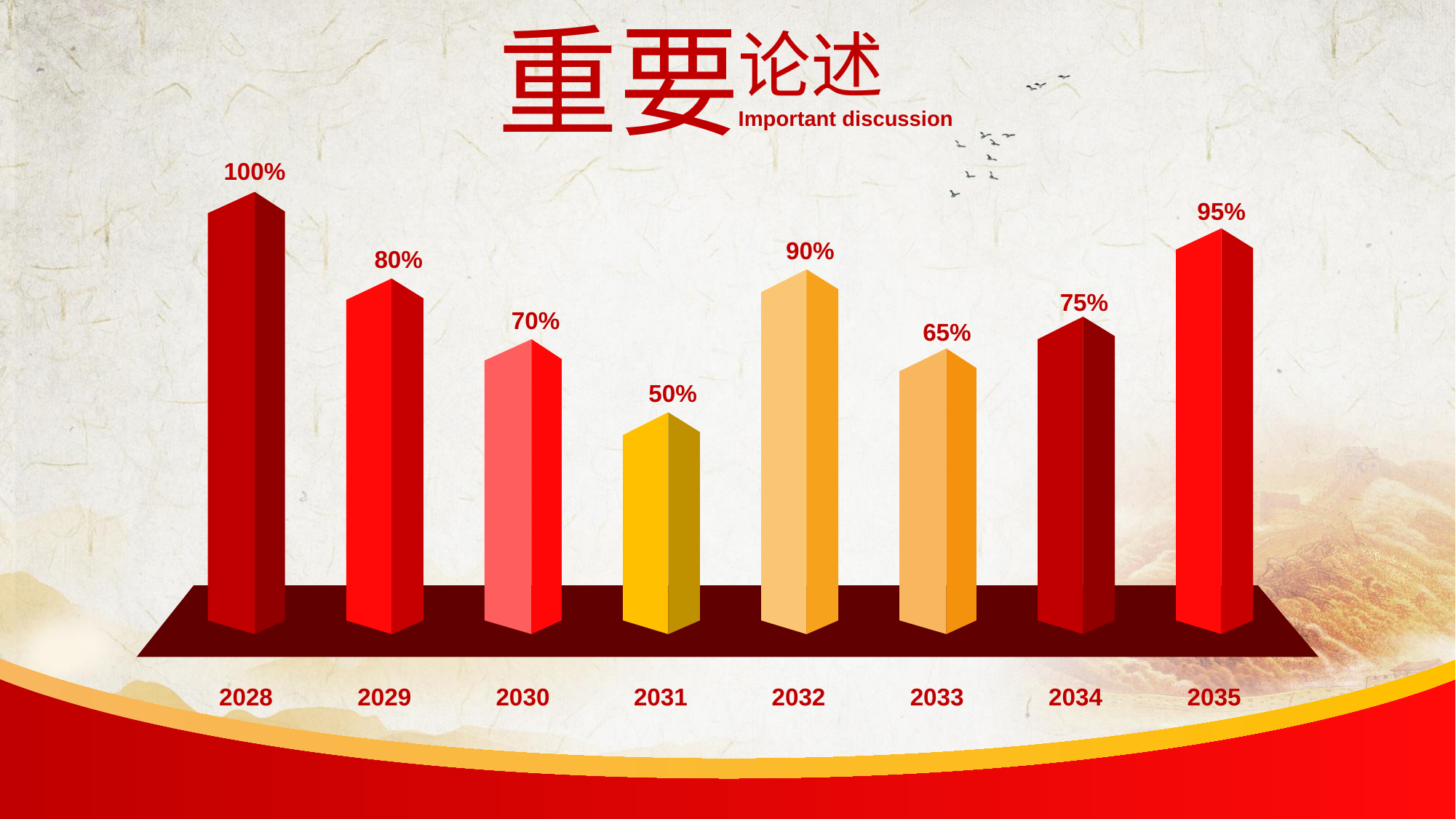

重要
论述
Important discussion
100%
95%

90%

80%

75%

70%
65%

50%

2028
2029
2030
2031
2032
2033
2034
2035